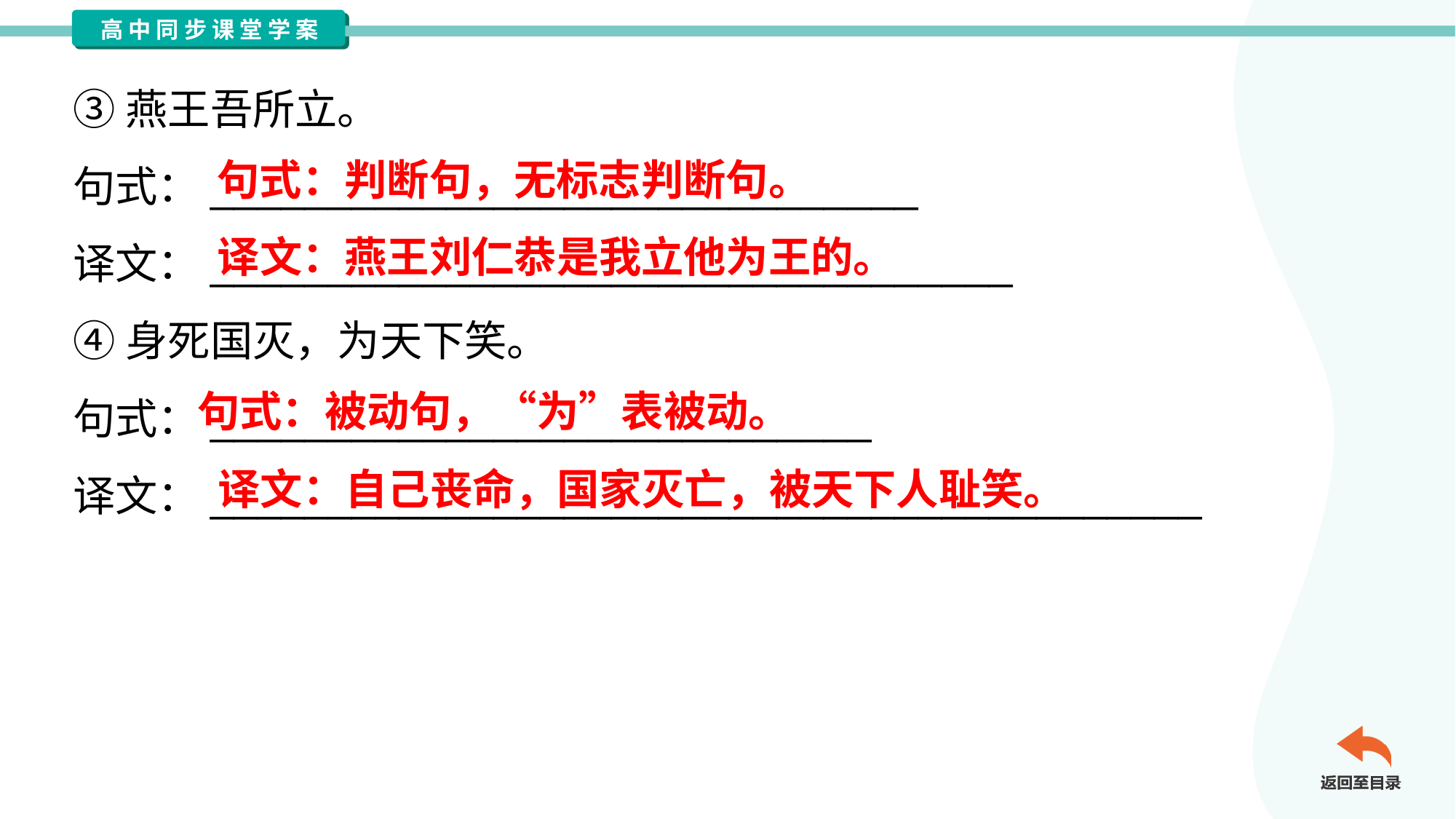

③燕王吾所立。
句式：______________________________
译文：__________________________________
④身死国灭，为天下笑。
句式：____________________________
译文：__________________________________________
句式：判断句，无标志判断句。
译文：燕王刘仁恭是我立他为王的。
句式：被动句，“为”表被动。
译文：自己丧命，国家灭亡，被天下人耻笑。